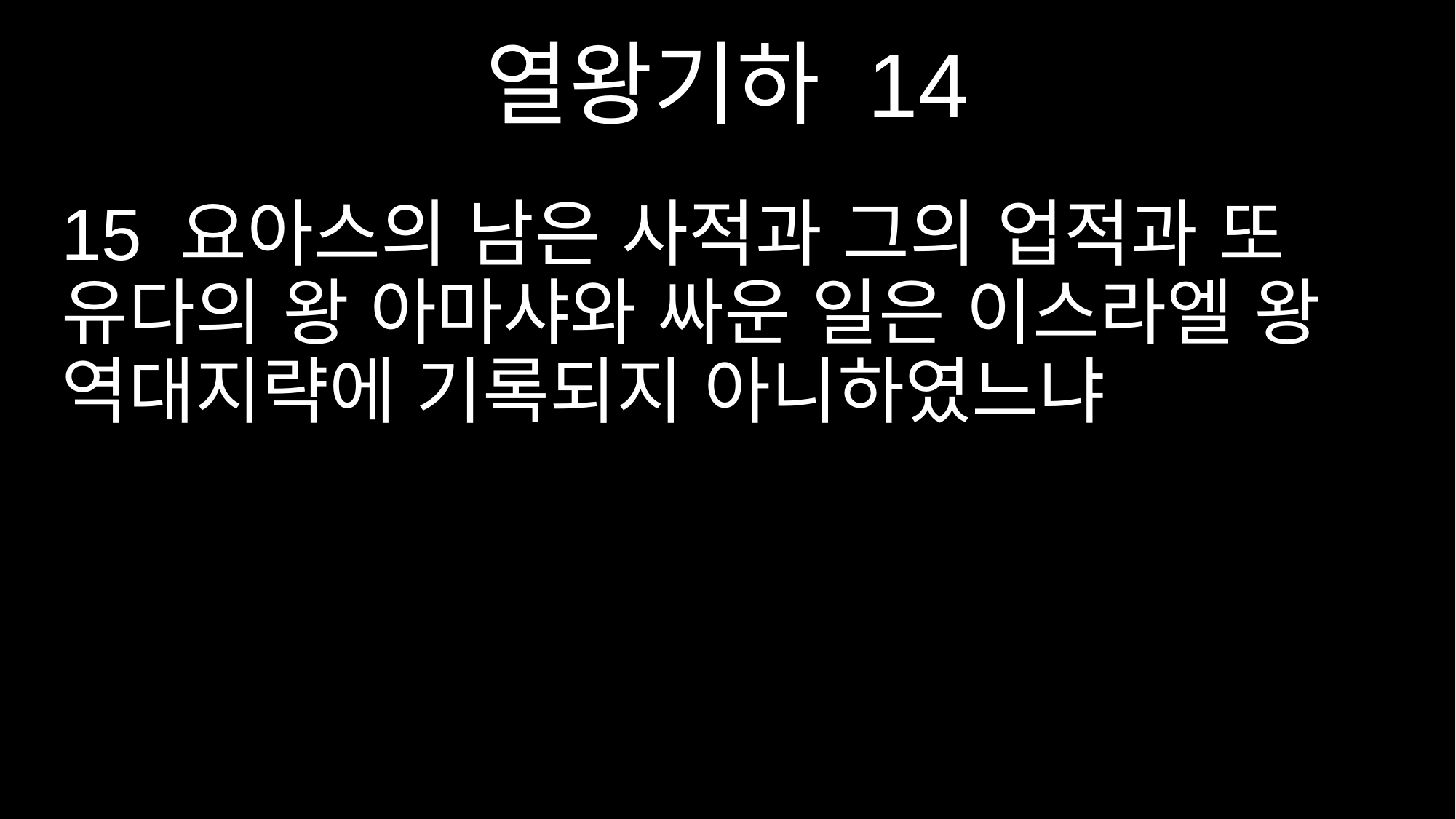

열왕기하 14
15 요아스의 남은 사적과 그의 업적과 또 유다의 왕 아마샤와 싸운 일은 이스라엘 왕 역대지략에 기록되지 아니하였느냐